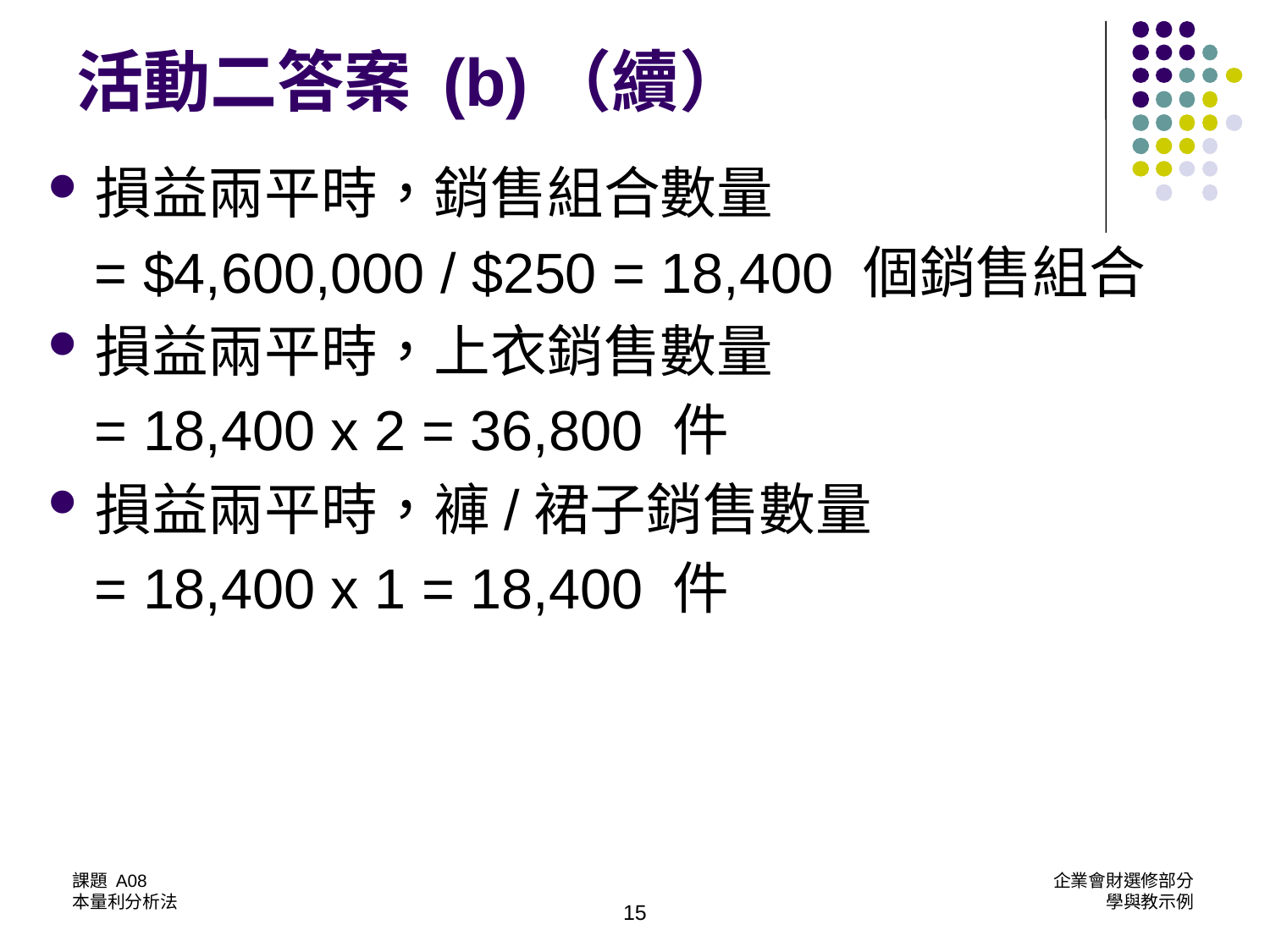

# 活動二答案 (b)（續）
損益兩平時，銷售組合數量
   = $4,600,000 / $250 = 18,400 個銷售組合
損益兩平時，上衣銷售數量
   = 18,400 x 2 = 36,800 件
損益兩平時，褲/裙子銷售數量
   = 18,400 x 1 = 18,400 件

15